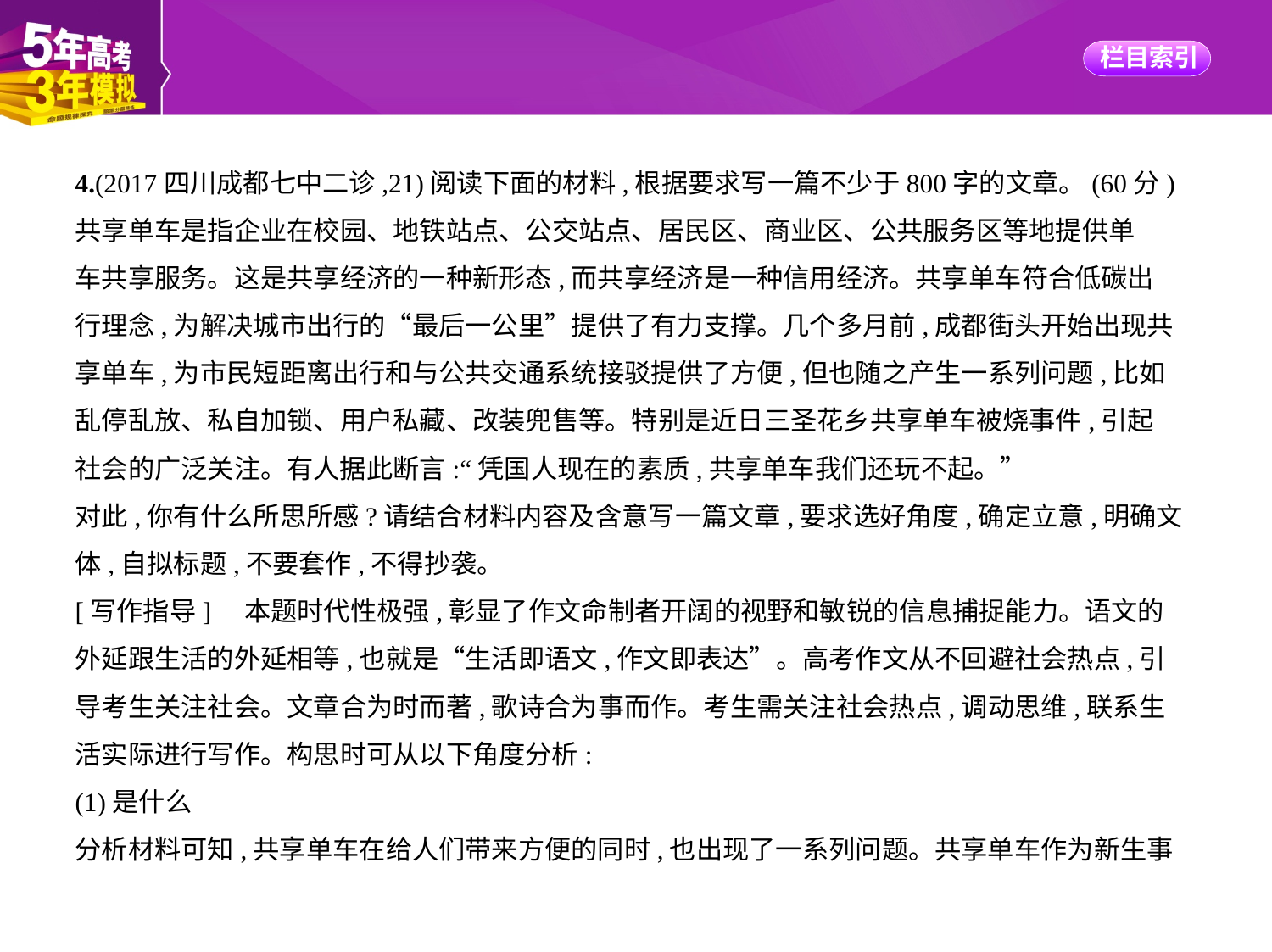

4.(2017四川成都七中二诊,21)阅读下面的材料,根据要求写一篇不少于800字的文章。(60分)
共享单车是指企业在校园、地铁站点、公交站点、居民区、商业区、公共服务区等地提供单
车共享服务。这是共享经济的一种新形态,而共享经济是一种信用经济。共享单车符合低碳出
行理念,为解决城市出行的“最后一公里”提供了有力支撑。几个多月前,成都街头开始出现共
享单车,为市民短距离出行和与公共交通系统接驳提供了方便,但也随之产生一系列问题,比如
乱停乱放、私自加锁、用户私藏、改装兜售等。特别是近日三圣花乡共享单车被烧事件,引起
社会的广泛关注。有人据此断言:“凭国人现在的素质,共享单车我们还玩不起。”
对此,你有什么所思所感?请结合材料内容及含意写一篇文章,要求选好角度,确定立意,明确文
体,自拟标题,不要套作,不得抄袭。
[写作指导]　本题时代性极强,彰显了作文命制者开阔的视野和敏锐的信息捕捉能力。语文的
外延跟生活的外延相等,也就是“生活即语文,作文即表达”。高考作文从不回避社会热点,引
导考生关注社会。文章合为时而著,歌诗合为事而作。考生需关注社会热点,调动思维,联系生
活实际进行写作。构思时可从以下角度分析:
(1)是什么
分析材料可知,共享单车在给人们带来方便的同时,也出现了一系列问题。共享单车作为新生事